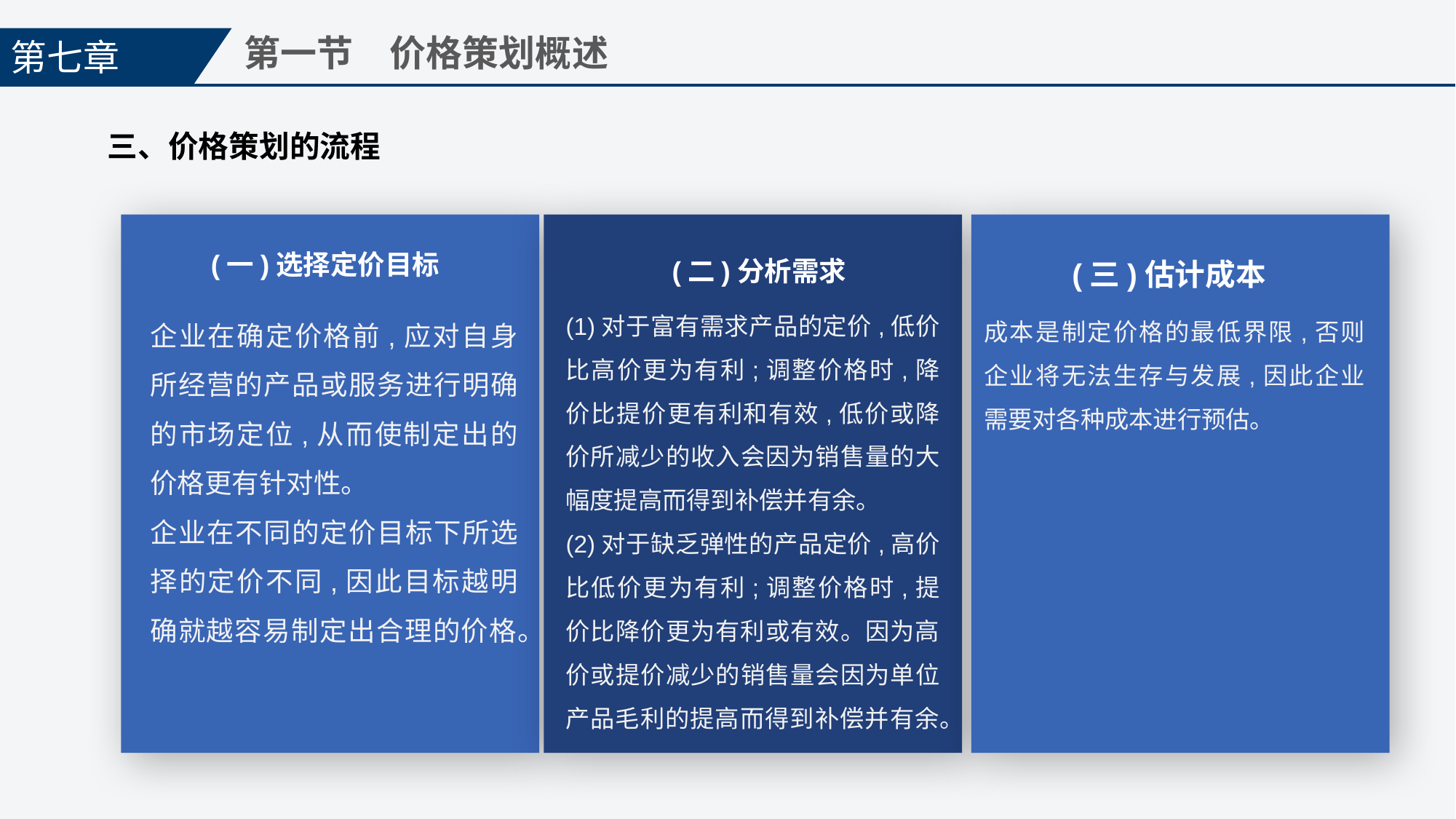

第七章
第一节　价格策划概述
三、价格策划的流程

(一)选择定价目标
(二)分析需求
(三)估计成本
(1)对于富有需求产品的定价,低价比高价更为有利;调整价格时,降价比提价更有利和有效,低价或降价所减少的收入会因为销售量的大幅度提高而得到补偿并有余。
(2)对于缺乏弹性的产品定价,高价比低价更为有利;调整价格时,提价比降价更为有利或有效。因为高价或提价减少的销售量会因为单位产品毛利的提高而得到补偿并有余。
企业在确定价格前,应对自身所经营的产品或服务进行明确的市场定位,从而使制定出的价格更有针对性。
企业在不同的定价目标下所选择的定价不同,因此目标越明确就越容易制定出合理的价格。
成本是制定价格的最低界限,否则企业将无法生存与发展,因此企业需要对各种成本进行预估。